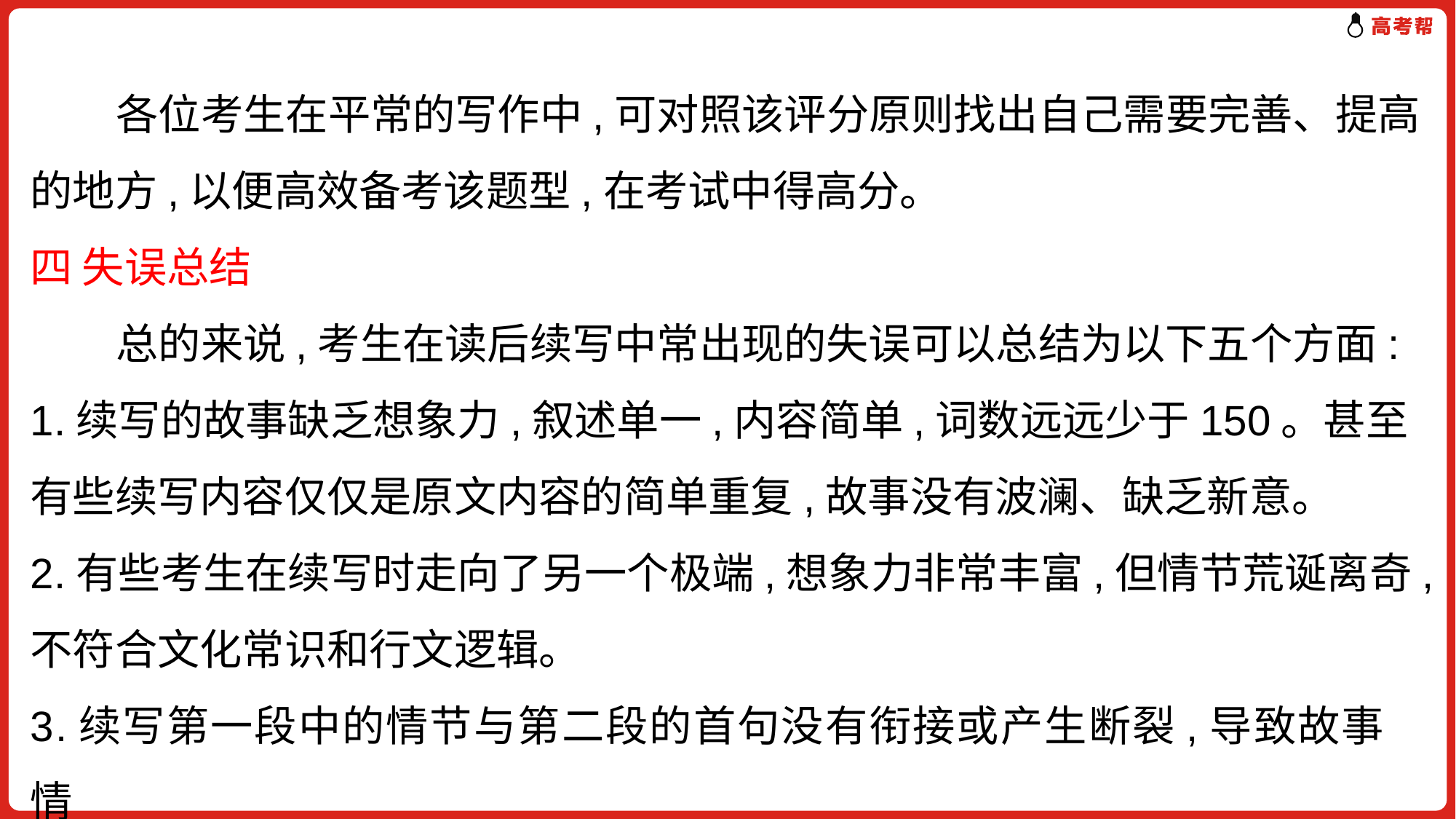

各位考生在平常的写作中,可对照该评分原则找出自己需要完善、提高
的地方,以便高效备考该题型,在考试中得高分。
四 失误总结
        总的来说,考生在读后续写中常出现的失误可以总结为以下五个方面:
1.续写的故事缺乏想象力,叙述单一,内容简单,词数远远少于150。甚至有些续写内容仅仅是原文内容的简单重复,故事没有波澜、缺乏新意。
2.有些考生在续写时走向了另一个极端,想象力非常丰富,但情节荒诞离奇,不符合文化常识和行文逻辑。
3.续写第一段中的情节与第二段的首句没有衔接或产生断裂,导致故事情